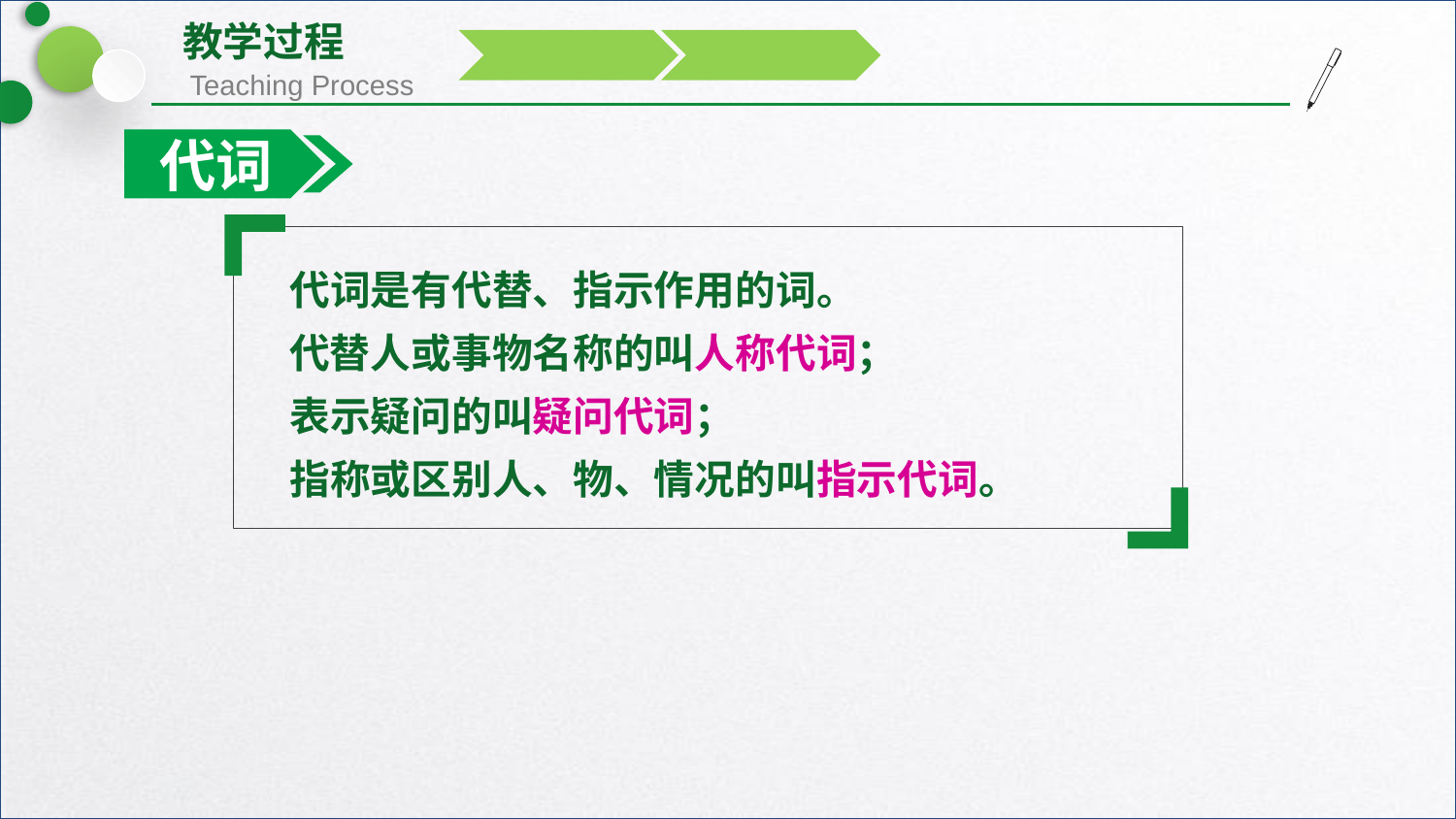

代词

代词是有代替、指示作用的词。
代替人或事物名称的叫人称代词；
表示疑问的叫疑问代词；
指称或区别人、物、情况的叫指示代词。